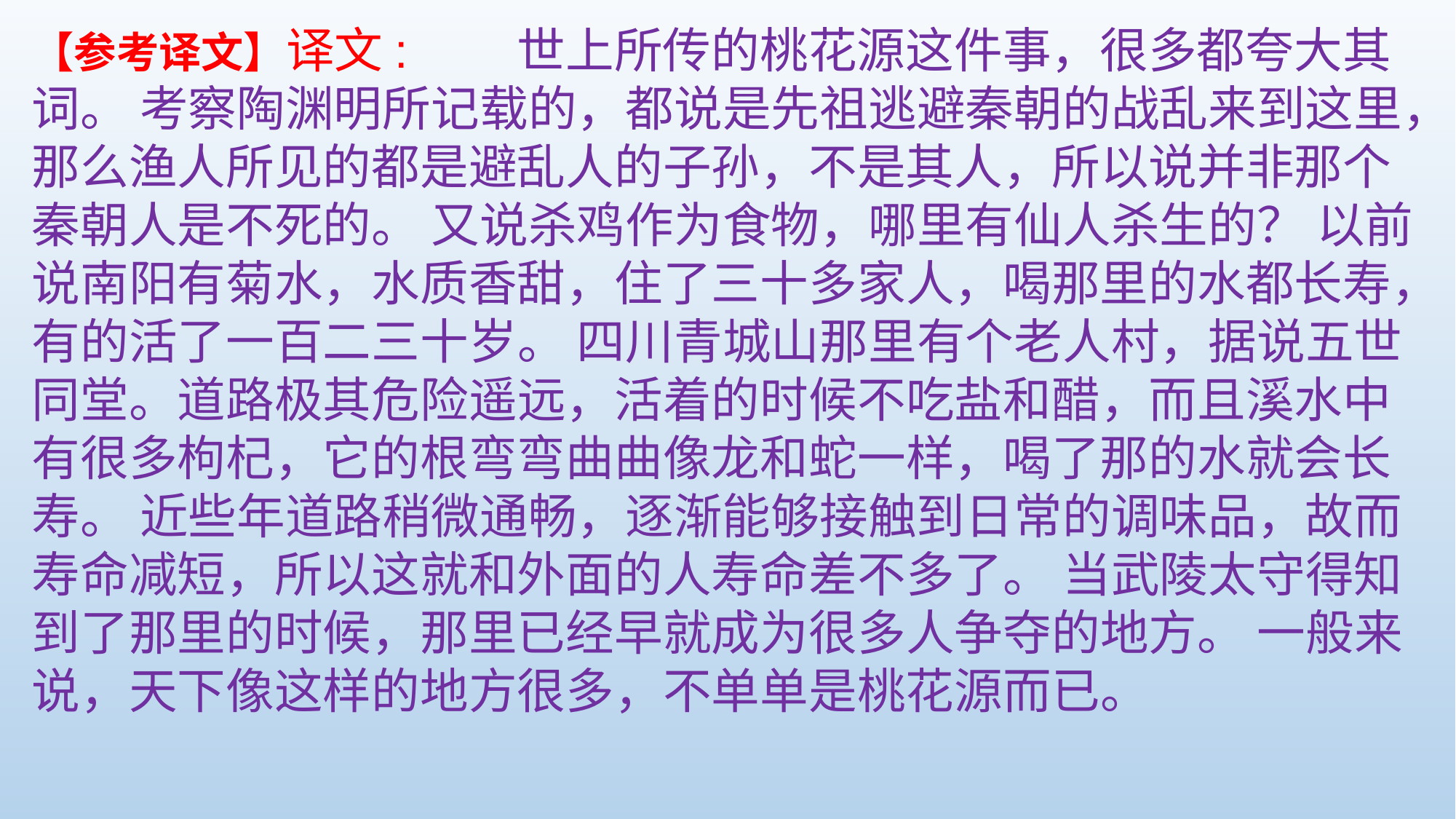

【参考译文】译文:　　世上所传的桃花源这件事，很多都夸大其词。 考察陶渊明所记载的，都说是先祖逃避秦朝的战乱来到这里，那么渔人所见的都是避乱人的子孙，不是其人，所以说并非那个秦朝人是不死的。 又说杀鸡作为食物，哪里有仙人杀生的？ 以前说南阳有菊水，水质香甜，住了三十多家人，喝那里的水都长寿，有的活了一百二三十岁。 四川青城山那里有个老人村，据说五世同堂。道路极其危险遥远，活着的时候不吃盐和醋，而且溪水中有很多枸杞，它的根弯弯曲曲像龙和蛇一样，喝了那的水就会长寿。 近些年道路稍微通畅，逐渐能够接触到日常的调味品，故而寿命减短，所以这就和外面的人寿命差不多了。 当武陵太守得知到了那里的时候，那里已经早就成为很多人争夺的地方。 一般来说，天下像这样的地方很多，不单单是桃花源而已。